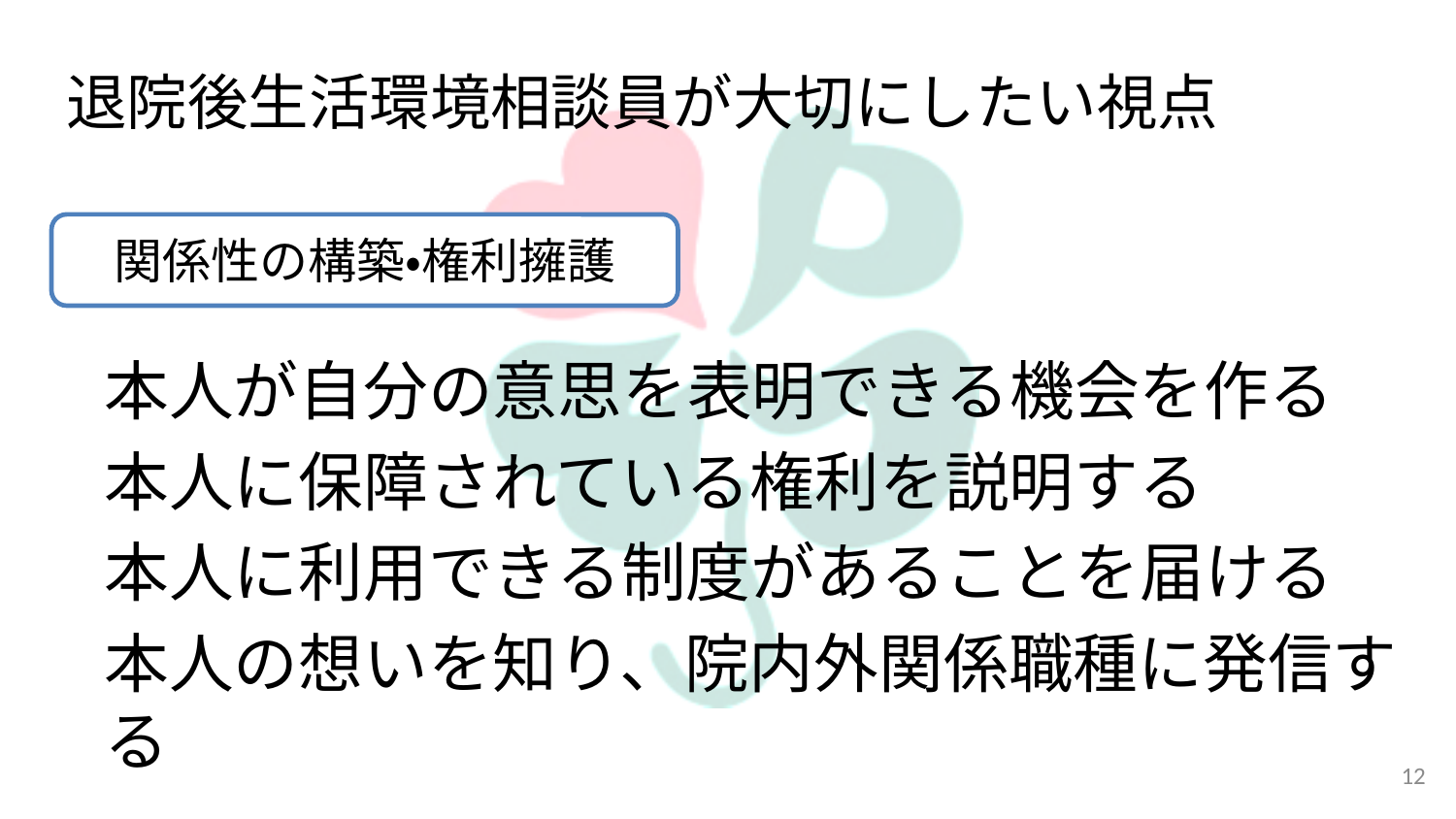

# 退院後生活環境相談員が大切にしたい視点
関係性の構築・権利擁護

本人が自分の意思を表明できる機会を作る
本人に保障されている権利を説明する
本人に利用できる制度があることを届ける
本人の想いを知り、院内外関係職種に発信する
12